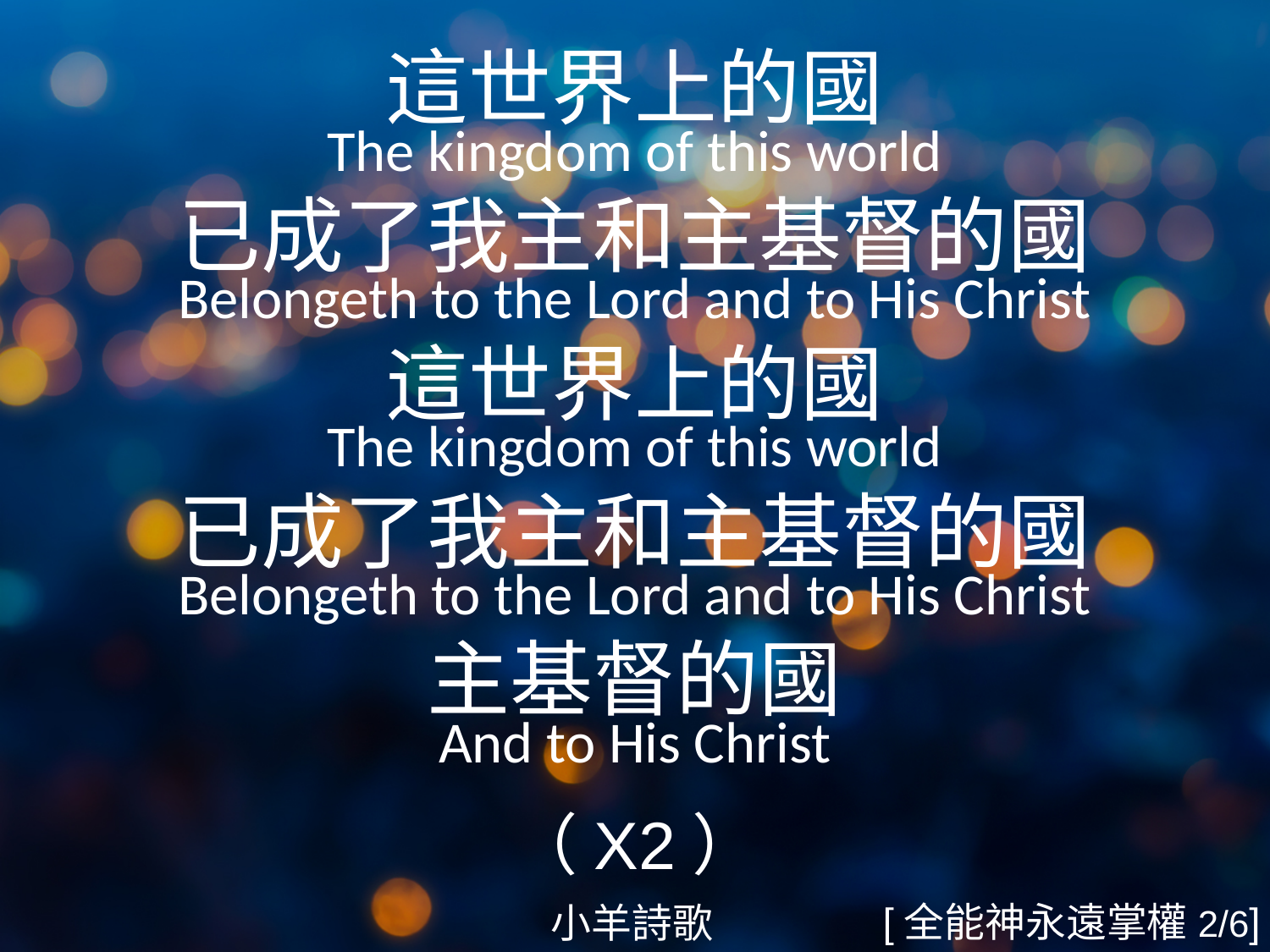

這世界上的國
The kingdom of this world

已成了我主和主基督的國
Belongeth to the Lord and to His Christ

這世界上的國
The kingdom of this world

已成了我主和主基督的國
Belongeth to the Lord and to His Christ

主基督的國
And to His Christ

（X2）
#

[全能神永遠掌權2/6]
小羊詩歌